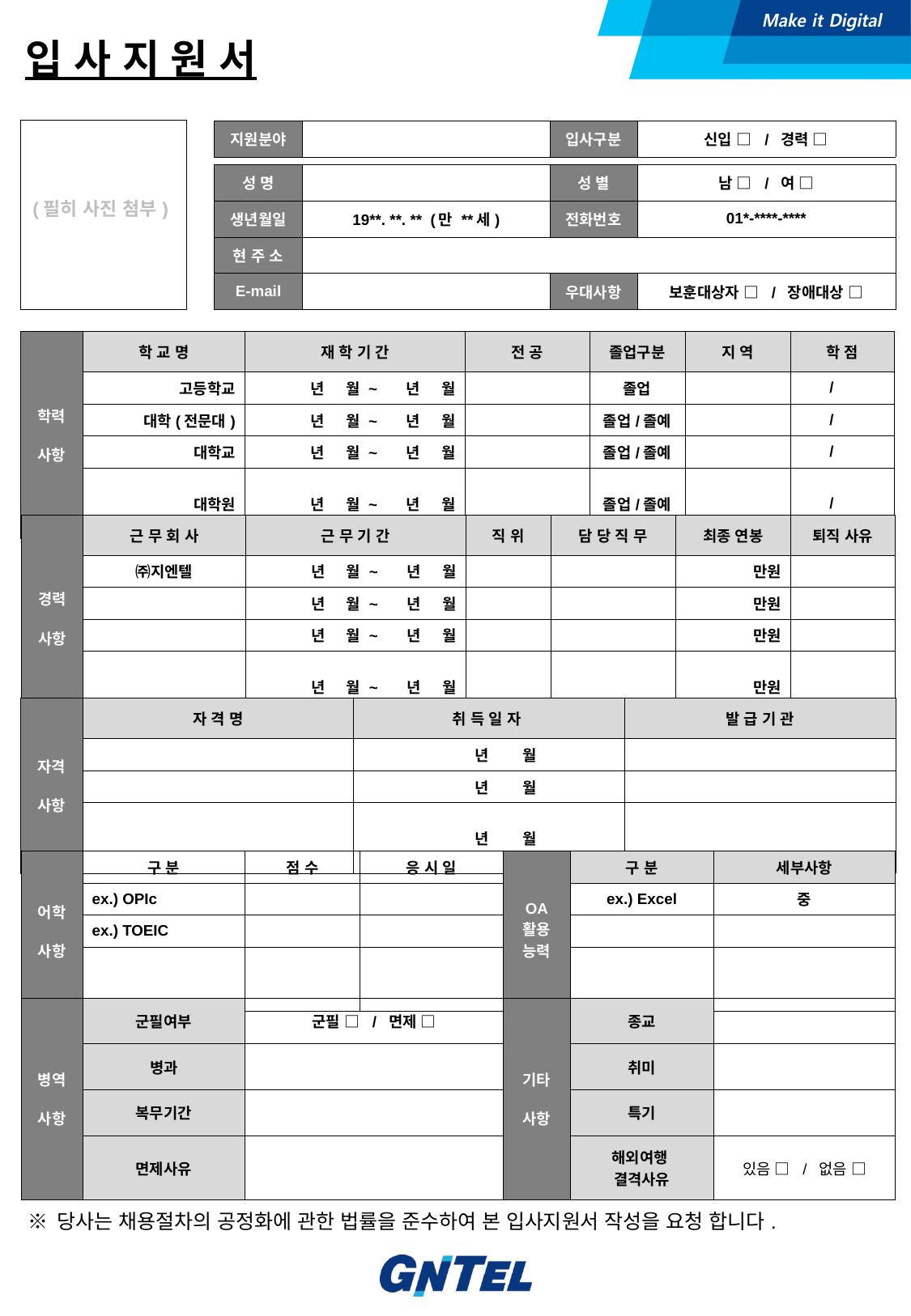

입 사 지 원 서
| (필히 사진 첨부) |
| --- |
| 지원분야 |  | 입사구분 | 신입 □ / 경력 □ |
| --- | --- | --- | --- |
| 성 명 |  | 성 별 | 남 □ / 여 □ |
| --- | --- | --- | --- |
| 생년월일 | 19\*\*. \*\*. \*\* (만 \*\*세) | 전화번호 | 01\*-\*\*\*\*-\*\*\*\* |
| 현 주 소 |  |  |  |
| E-mail |  | 우대사항 | 보훈대상자 □ / 장애대상 □ |
| 학력 사항 | 학 교 명 | 재 학 기 간 | 전 공 | 졸업구분 | 지 역 | 학 점 |
| --- | --- | --- | --- | --- | --- | --- |
|  | 고등학교 | 년 월 ~ 년 월 |  | 졸업 |  | / |
|  | 대학(전문대) | 년 월 ~ 년 월 |  | 졸업/졸예 |  | / |
|  | 대학교 | 년 월 ~ 년 월 |  | 졸업/졸예 |  | / |
|  | 대학원 | 년 월 ~ 년 월 |  | 졸업/졸예 |  | / |
| 경력 사항 | 근 무 회 사 | 근 무 기 간 | 직 위 | 담 당 직 무 | 최종 연봉 | 퇴직 사유 |
| --- | --- | --- | --- | --- | --- | --- |
|  | ㈜지엔텔 | 년 월 ~ 년 월 |  |  | 만원 |  |
|  |  | 년 월 ~ 년 월 |  |  | 만원 |  |
|  |  | 년 월 ~ 년 월 |  |  | 만원 |  |
|  |  | 년 월 ~ 년 월 |  |  | 만원 |  |
| 자격 사항 | 자 격 명 | 취 득 일 자 | 발 급 기 관 |
| --- | --- | --- | --- |
|  |  | 년 월 |  |
|  |  | 년 월 |  |
|  |  | 년 월 |  |
| 어학 사항 | 구 분 | 점 수 | 응 시 일 | OA 활용 능력 | 구 분 | 세부사항 |
| --- | --- | --- | --- | --- | --- | --- |
|  | ex.) OPIc |  |  |  | ex.) Excel | 중 |
|  | ex.) TOEIC |  |  |  |  |  |
|  |  |  |  |  |  |  |
| 병역 사항 | 군필여부 | 군필 □ / 면제 □ | 기타 사항 | 종교 |  |
| --- | --- | --- | --- | --- | --- |
|  | 병과 |  |  | 취미 |  |
|  | 복무기간 |  |  | 특기 |  |
|  | 면제사유 |  |  | 해외여행 결격사유 | 있음 □ / 없음 □ |
※ 당사는 채용절차의 공정화에 관한 법률을 준수하여 본 입사지원서 작성을 요청 합니다.